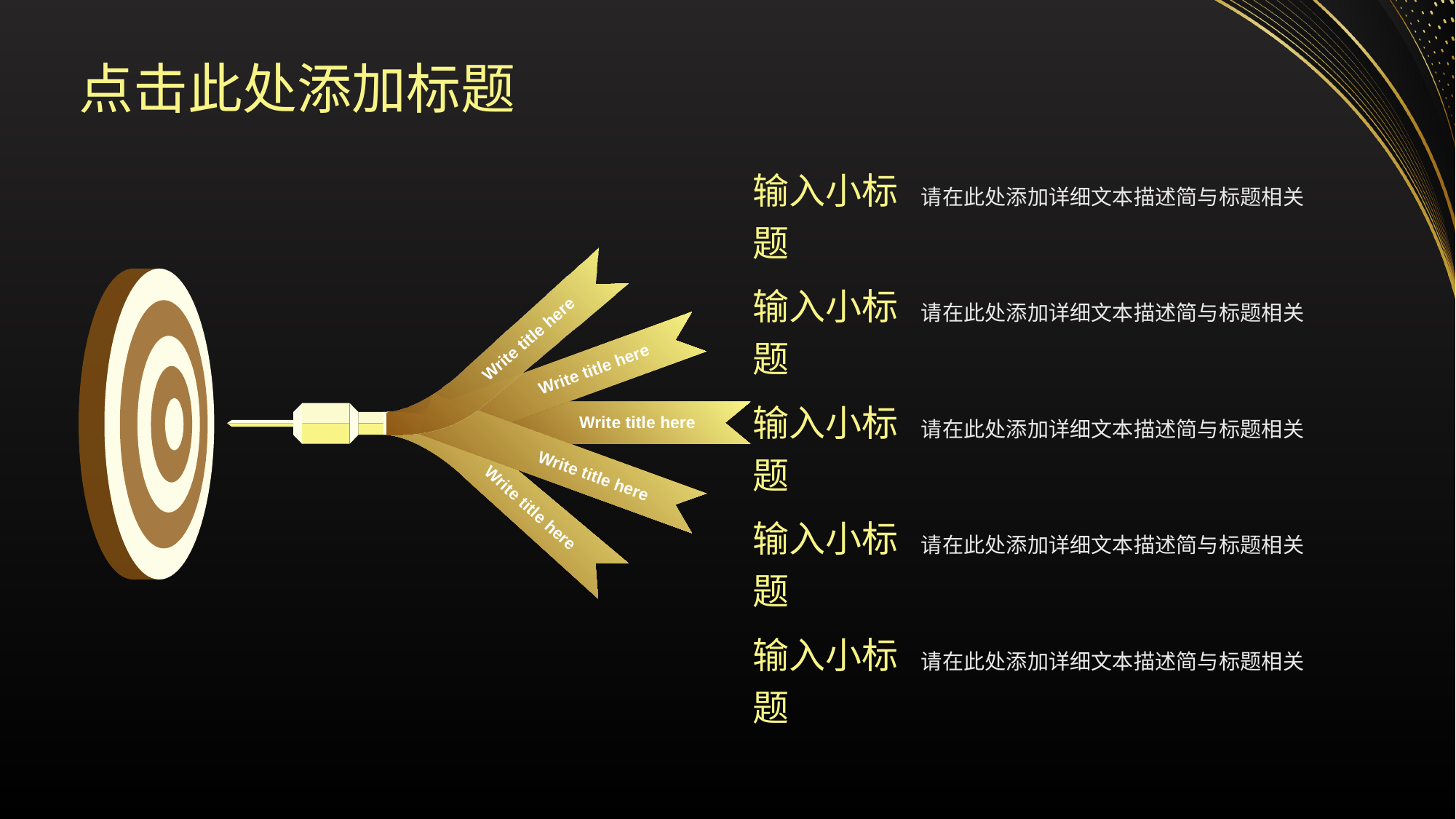

点击此处添加标题
输入小标题
请在此处添加详细文本描述简与标题相关

Write title here
Write title here

Write title here

Write title here
Write title here

输入小标题
请在此处添加详细文本描述简与标题相关
输入小标题
请在此处添加详细文本描述简与标题相关
输入小标题
请在此处添加详细文本描述简与标题相关
输入小标题
请在此处添加详细文本描述简与标题相关